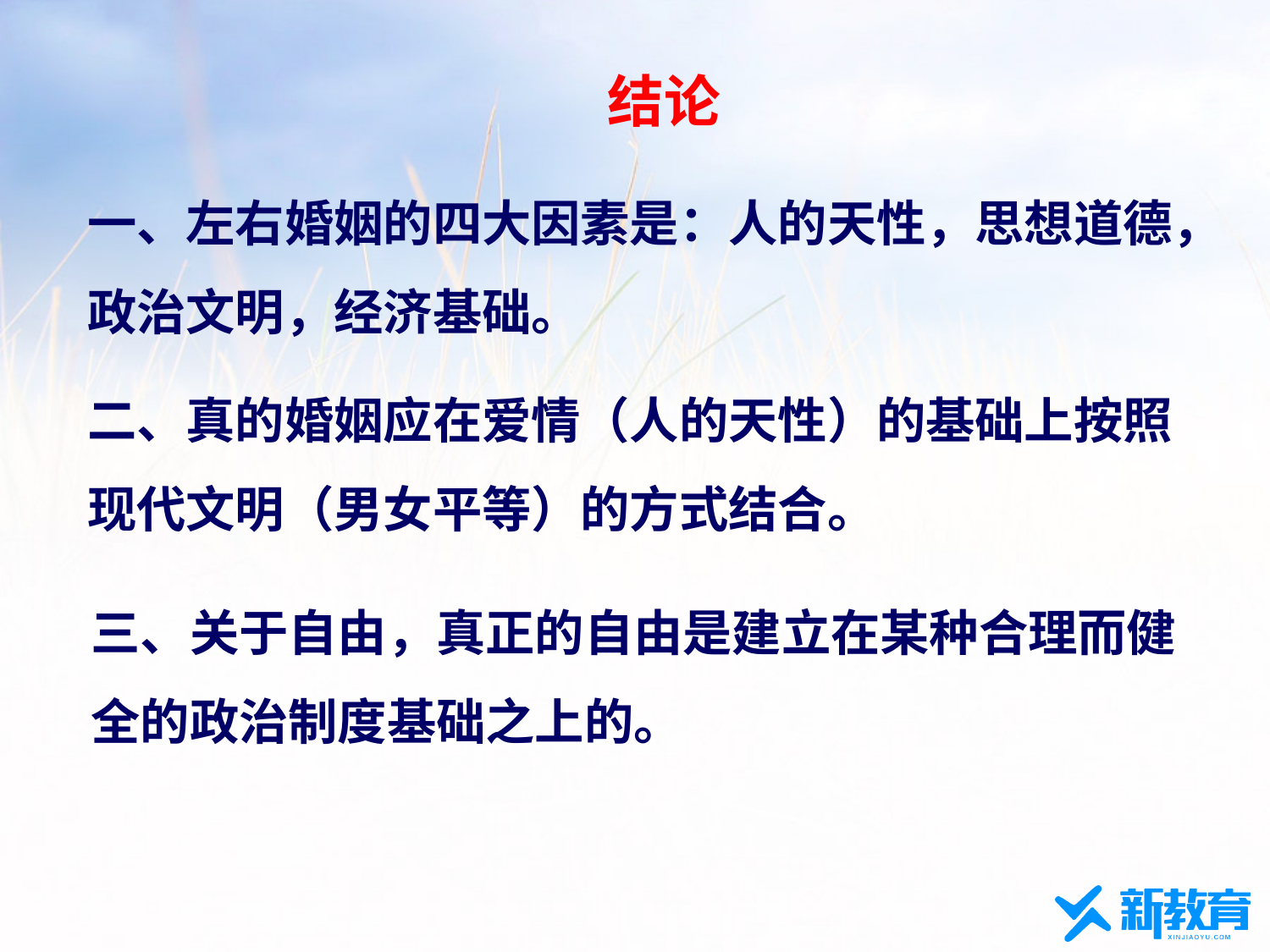

结论
一、左右婚姻的四大因素是：人的天性，思想道德，政治文明，经济基础。
二、真的婚姻应在爱情（人的天性）的基础上按照现代文明（男女平等）的方式结合。
三、关于自由，真正的自由是建立在某种合理而健全的政治制度基础之上的。